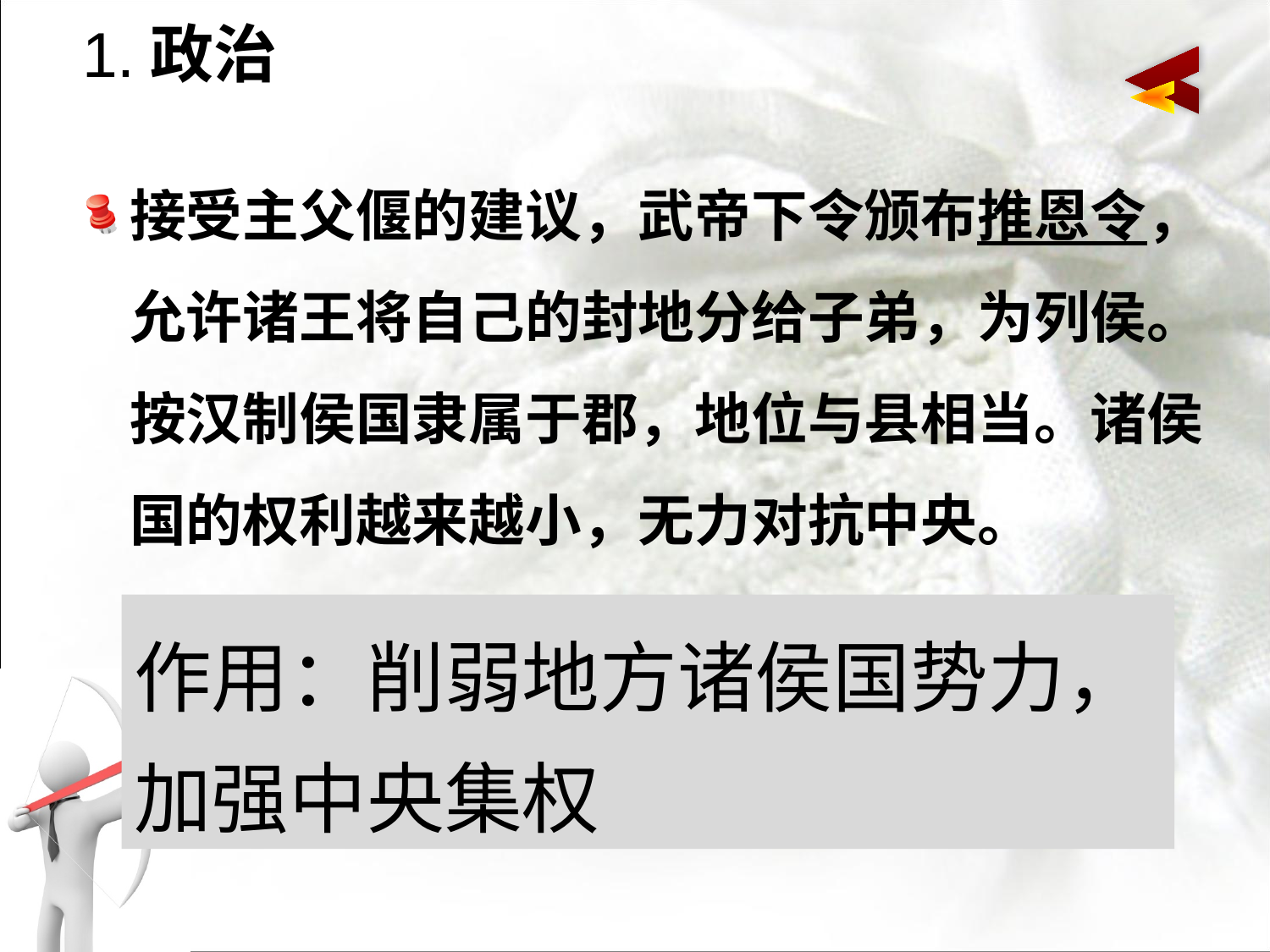

# 1.政治

接受主父偃的建议，武帝下令颁布推恩令，允许诸王将自己的封地分给子弟，为列侯。按汉制侯国隶属于郡，地位与县相当。诸侯国的权利越来越小，无力对抗中央。

作用：削弱地方诸侯国势力，加强中央集权